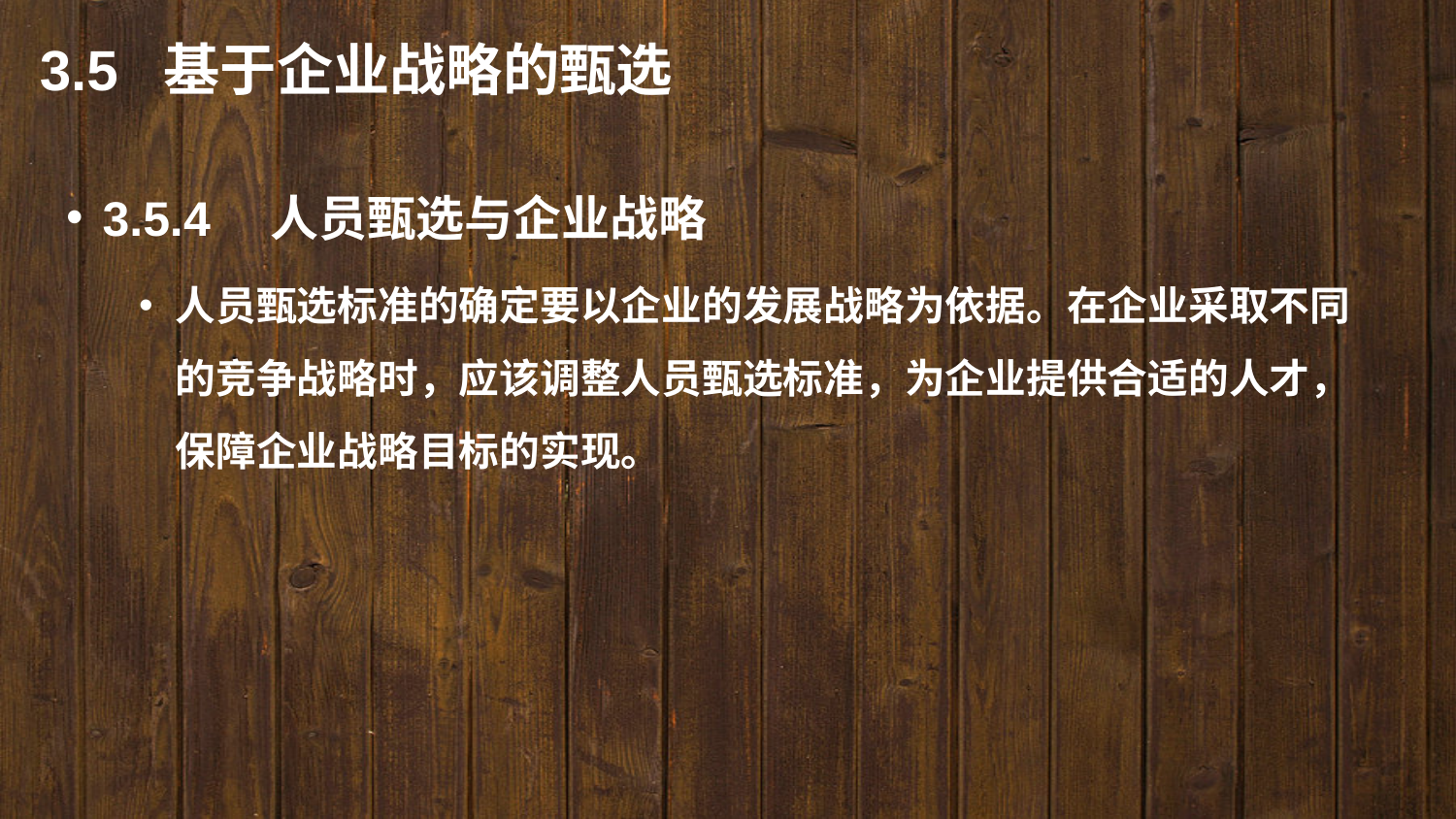

3.5  基于企业战略的甄选
3.5.4　人员甄选与企业战略
人员甄选标准的确定要以企业的发展战略为依据。在企业采取不同的竞争战略时，应该调整人员甄选标准，为企业提供合适的人才，保障企业战略目标的实现。